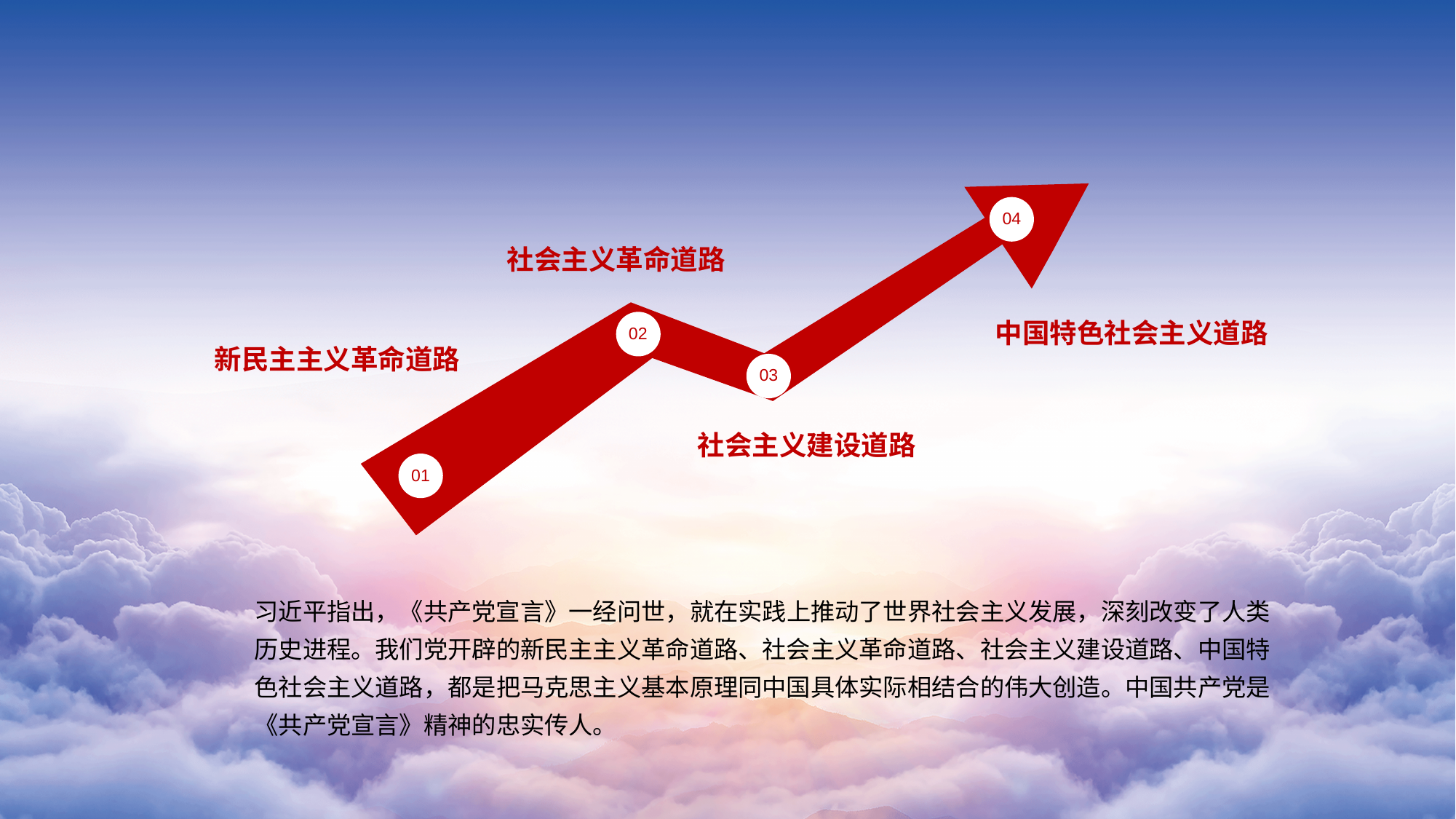

04
社会主义革命道路
02

中国特色社会主义道路
新民主主义革命道路
03

社会主义建设道路

01
习近平指出，《共产党宣言》一经问世，就在实践上推动了世界社会主义发展，深刻改变了人类历史进程。我们党开辟的新民主主义革命道路、社会主义革命道路、社会主义建设道路、中国特色社会主义道路，都是把马克思主义基本原理同中国具体实际相结合的伟大创造。中国共产党是《共产党宣言》精神的忠实传人。